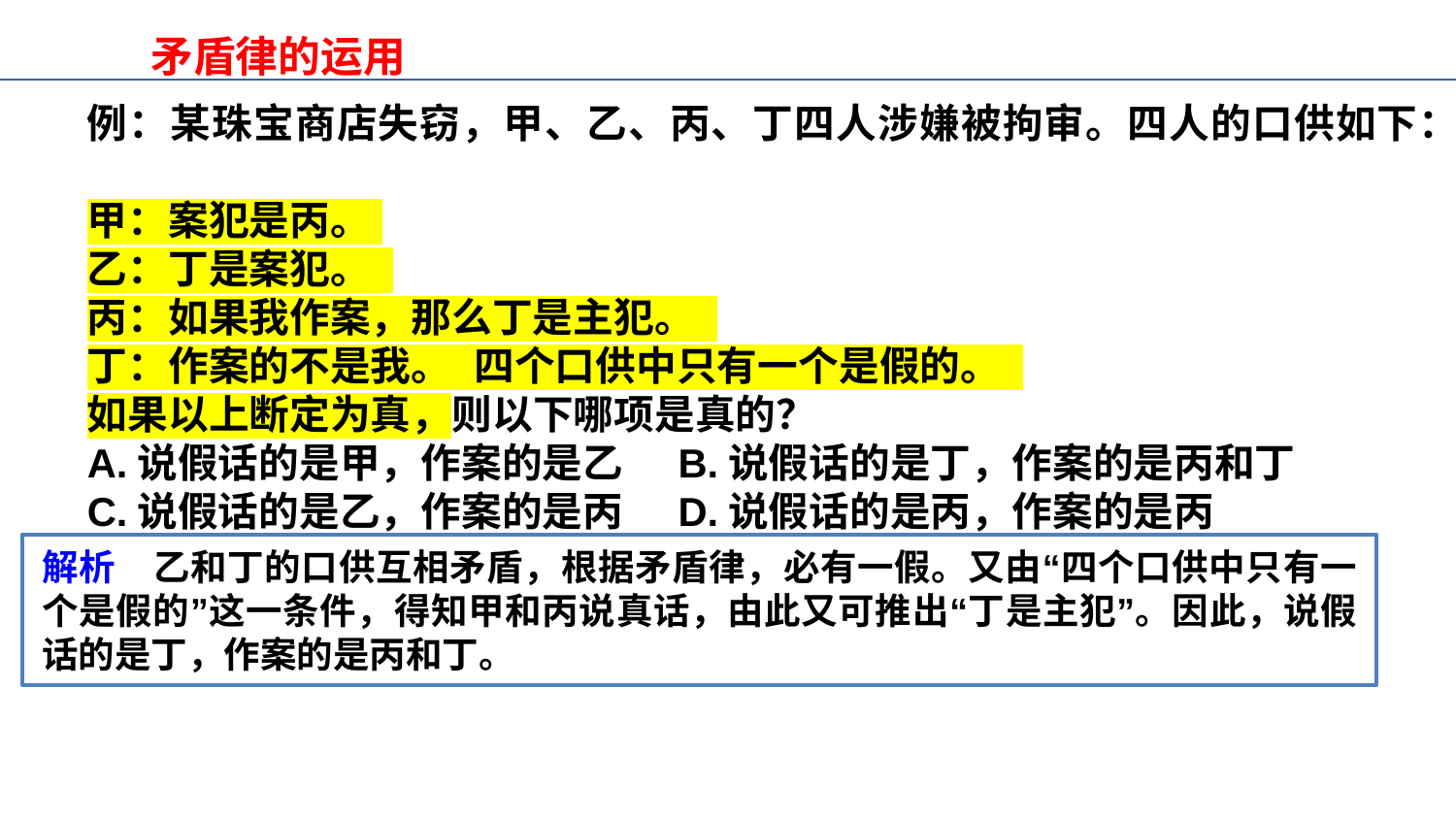

矛盾律的运用
例：某珠宝商店失窃，甲、乙、丙、丁四人涉嫌被拘审。四人的口供如下：
甲：案犯是丙。
乙：丁是案犯。
丙：如果我作案，那么丁是主犯。
丁：作案的不是我。  四个口供中只有一个是假的。
如果以上断定为真，则以下哪项是真的？
A.说假话的是甲，作案的是乙    B.说假话的是丁，作案的是丙和丁
C.说假话的是乙，作案的是丙    D.说假话的是丙，作案的是丙
解析　乙和丁的口供互相矛盾，根据矛盾律，必有一假。又由“四个口供中只有一个是假的”这一条件，得知甲和丙说真话，由此又可推出“丁是主犯”。因此，说假话的是丁，作案的是丙和丁。